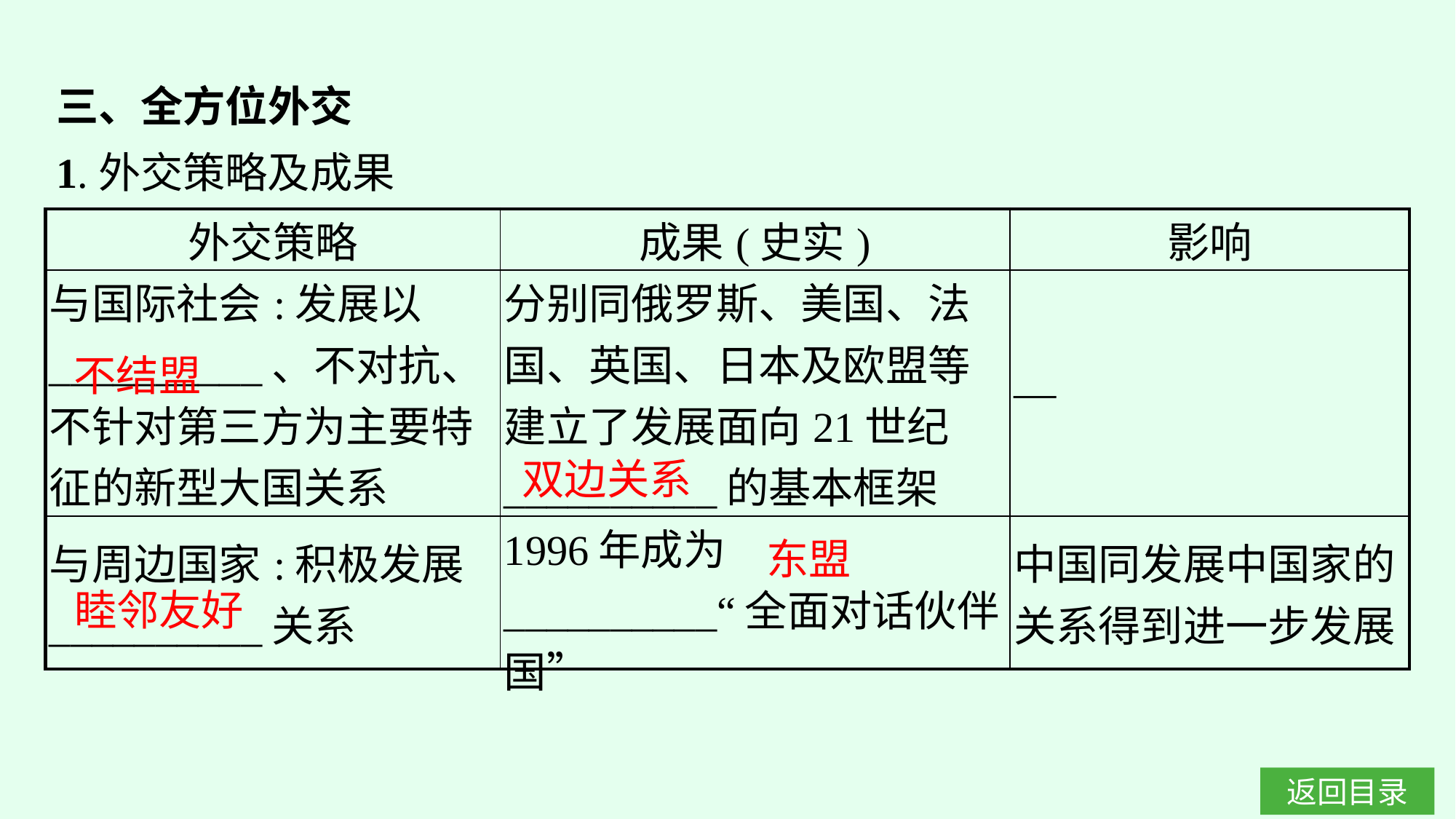

三、全方位外交
1.外交策略及成果
| 外交策略 | 成果(史实) | 影响 |
| --- | --- | --- |
| 与国际社会:发展以\_\_\_\_\_\_\_\_\_\_、不对抗、不针对第三方为主要特征的新型大国关系 | 分别同俄罗斯、美国、法国、英国、日本及欧盟等建立了发展面向21世纪\_\_\_\_\_\_\_\_\_\_的基本框架 | — |
| 与周边国家:积极发展\_\_\_\_\_\_\_\_\_\_关系 | 1996年成为\_\_\_\_\_\_\_\_\_\_“全面对话伙伴国” | 中国同发展中国家的关系得到进一步发展 |
不结盟
双边关系
东盟
睦邻友好